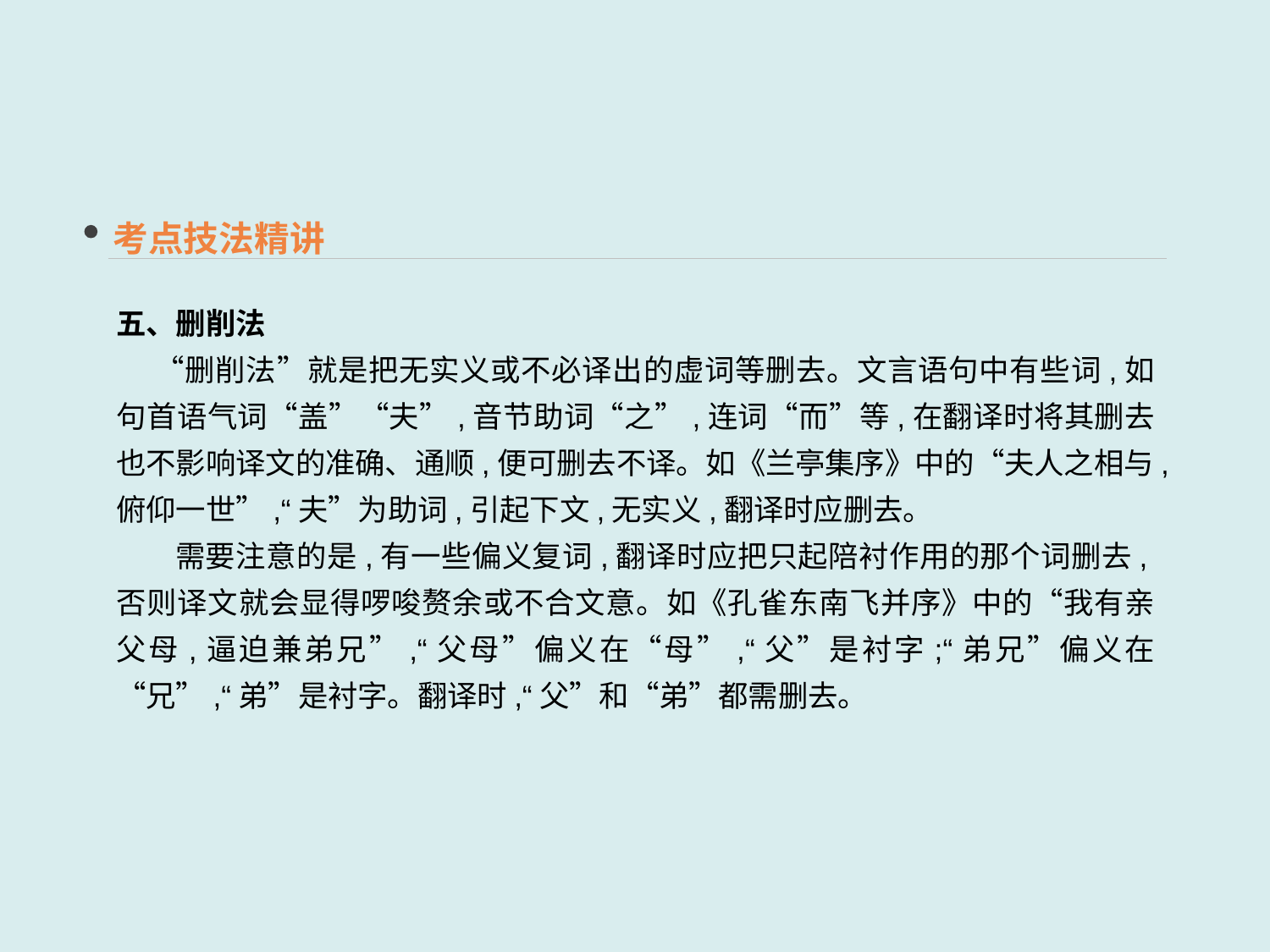

考点技法精讲

五、删削法
　 “删削法”就是把无实义或不必译出的虚词等删去。文言语句中有些词,如句首语气词“盖”“夫”,音节助词“之”,连词“而”等,在翻译时将其删去也不影响译文的准确、通顺,便可删去不译。如《兰亭集序》中的“夫人之相与,俯仰一世”,“夫”为助词,引起下文,无实义,翻译时应删去。
       需要注意的是,有一些偏义复词,翻译时应把只起陪衬作用的那个词删去,否则译文就会显得啰唆赘余或不合文意。如《孔雀东南飞并序》中的“我有亲父母,逼迫兼弟兄”,“父母”偏义在“母”,“父”是衬字;“弟兄”偏义在“兄”,“弟”是衬字。翻译时,“父”和“弟”都需删去。